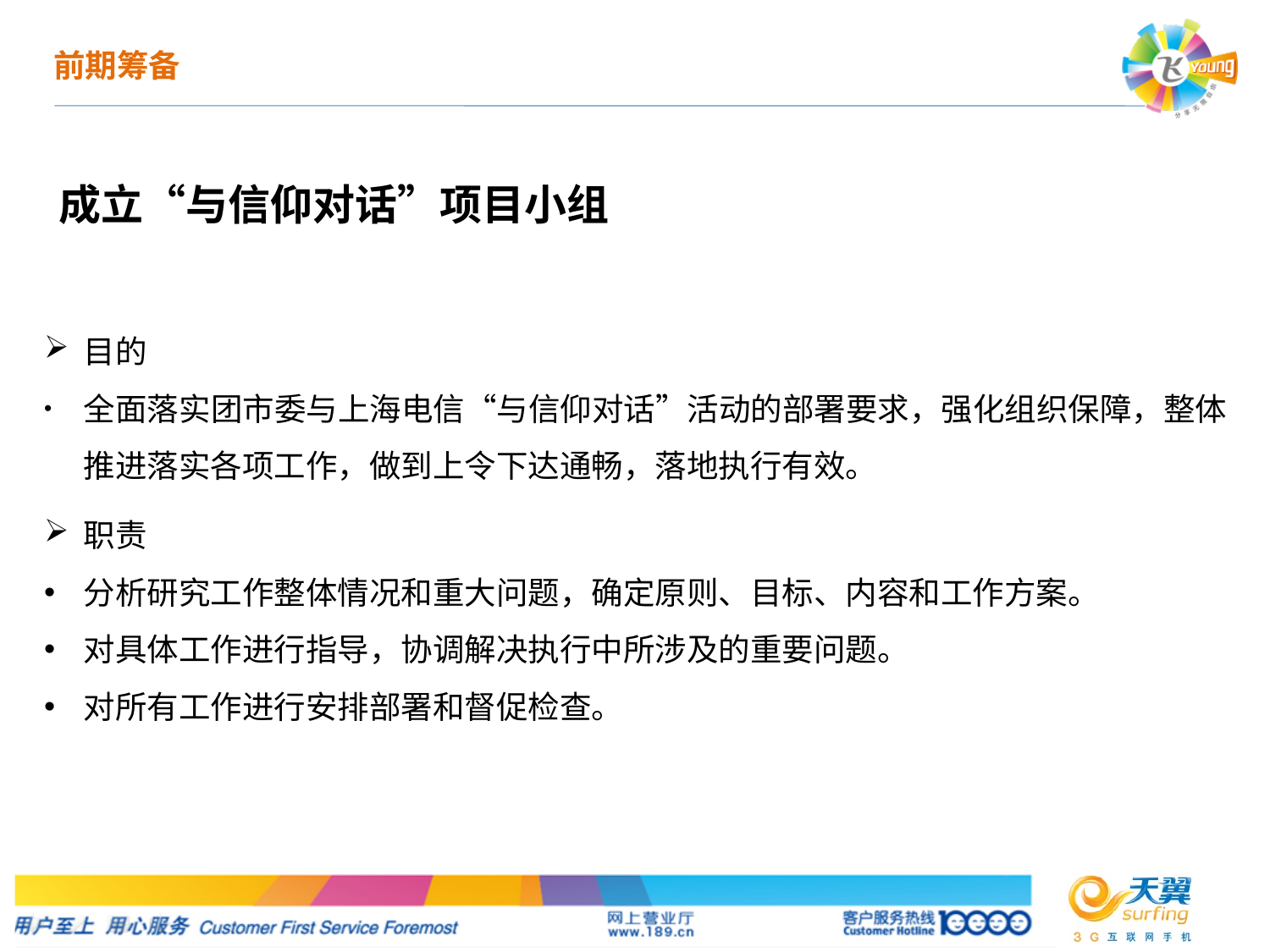

前期筹备
成立“与信仰对话”项目小组
目的
全面落实团市委与上海电信“与信仰对话”活动的部署要求，强化组织保障，整体推进落实各项工作，做到上令下达通畅，落地执行有效。
职责
分析研究工作整体情况和重大问题，确定原则、目标、内容和工作方案。
对具体工作进行指导，协调解决执行中所涉及的重要问题。
对所有工作进行安排部署和督促检查。